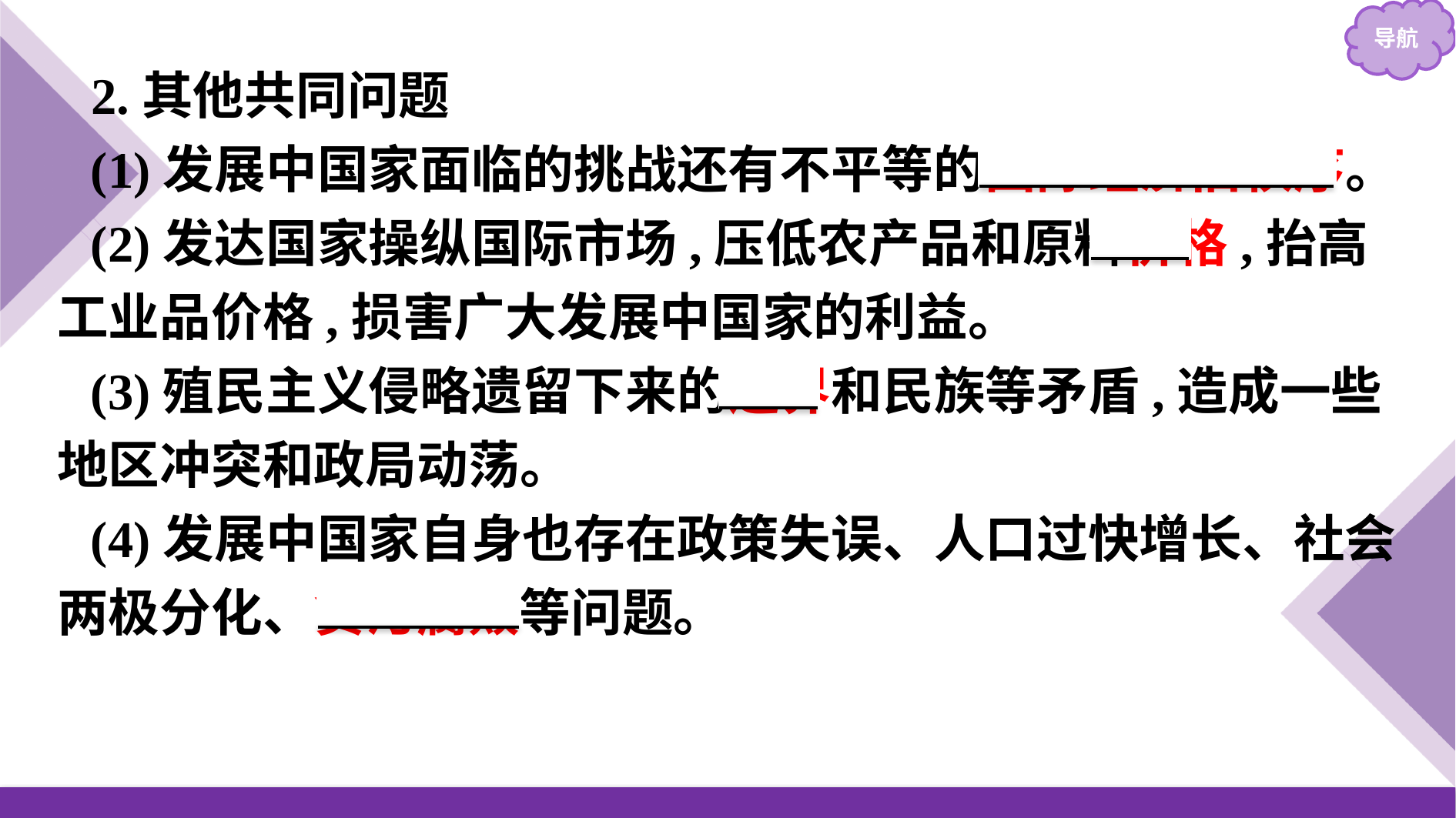

2.其他共同问题
(1)发展中国家面临的挑战还有不平等的国际经济旧秩序。
(2)发达国家操纵国际市场,压低农产品和原料价格,抬高工业品价格,损害广大发展中国家的利益。
(3)殖民主义侵略遗留下来的边界和民族等矛盾,造成一些地区冲突和政局动荡。
(4)发展中国家自身也存在政策失误、人口过快增长、社会两极分化、贪污腐败等问题。